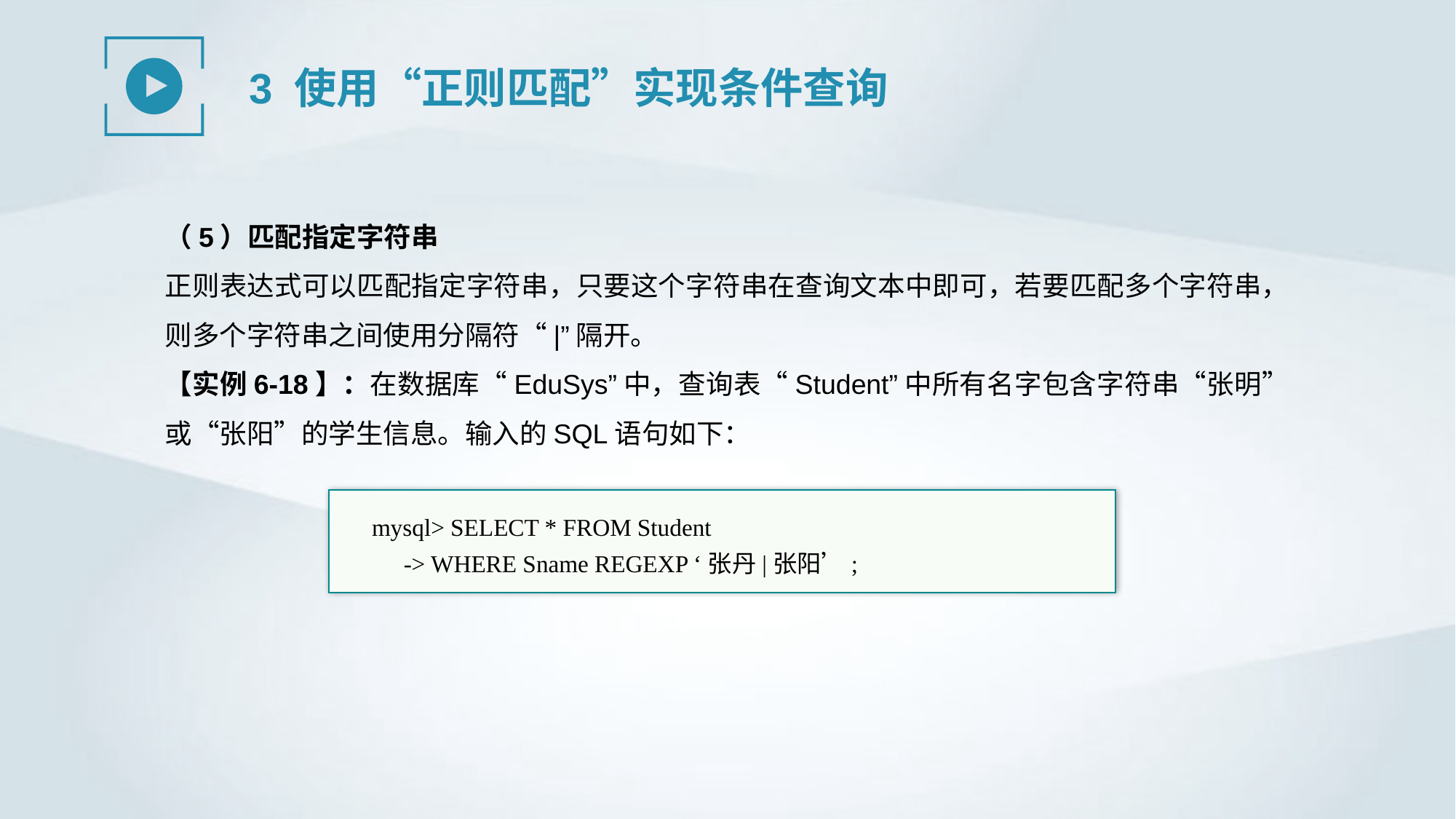

3 使用“正则匹配”实现条件查询
（5）匹配指定字符串
正则表达式可以匹配指定字符串，只要这个字符串在查询文本中即可，若要匹配多个字符串，则多个字符串之间使用分隔符“|”隔开。
【实例6-18】：在数据库“EduSys”中，查询表“Student”中所有名字包含字符串“张明”或“张阳”的学生信息。输入的SQL语句如下：
mysql> SELECT * FROM Student
-> WHERE Sname REGEXP ‘张丹|张阳’;